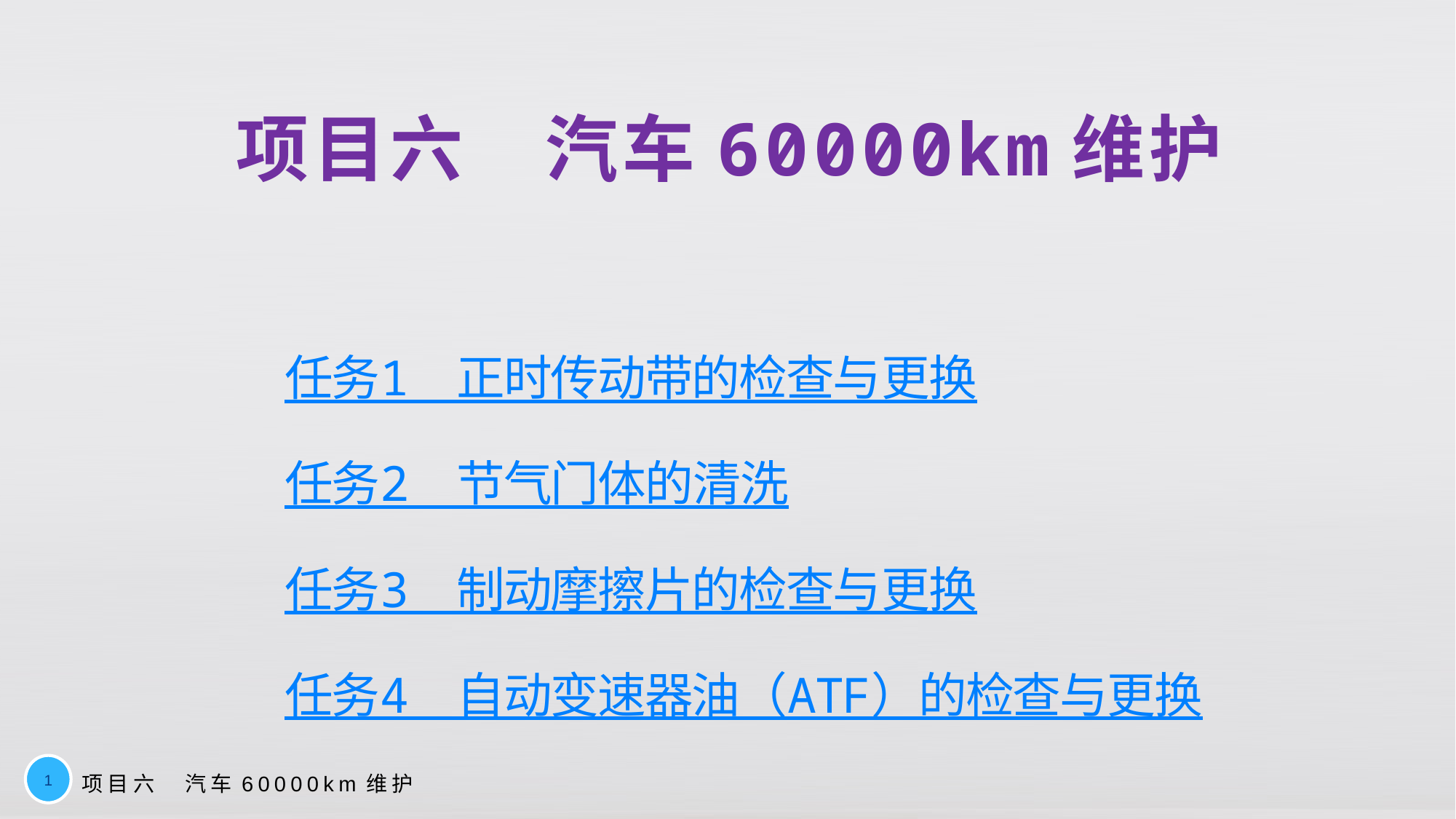

项目六　汽车60000km维护
任务1　正时传动带的检查与更换
任务2　节气门体的清洗
任务3　制动摩擦片的检查与更换
任务4　自动变速器油（ATF）的检查与更换
1